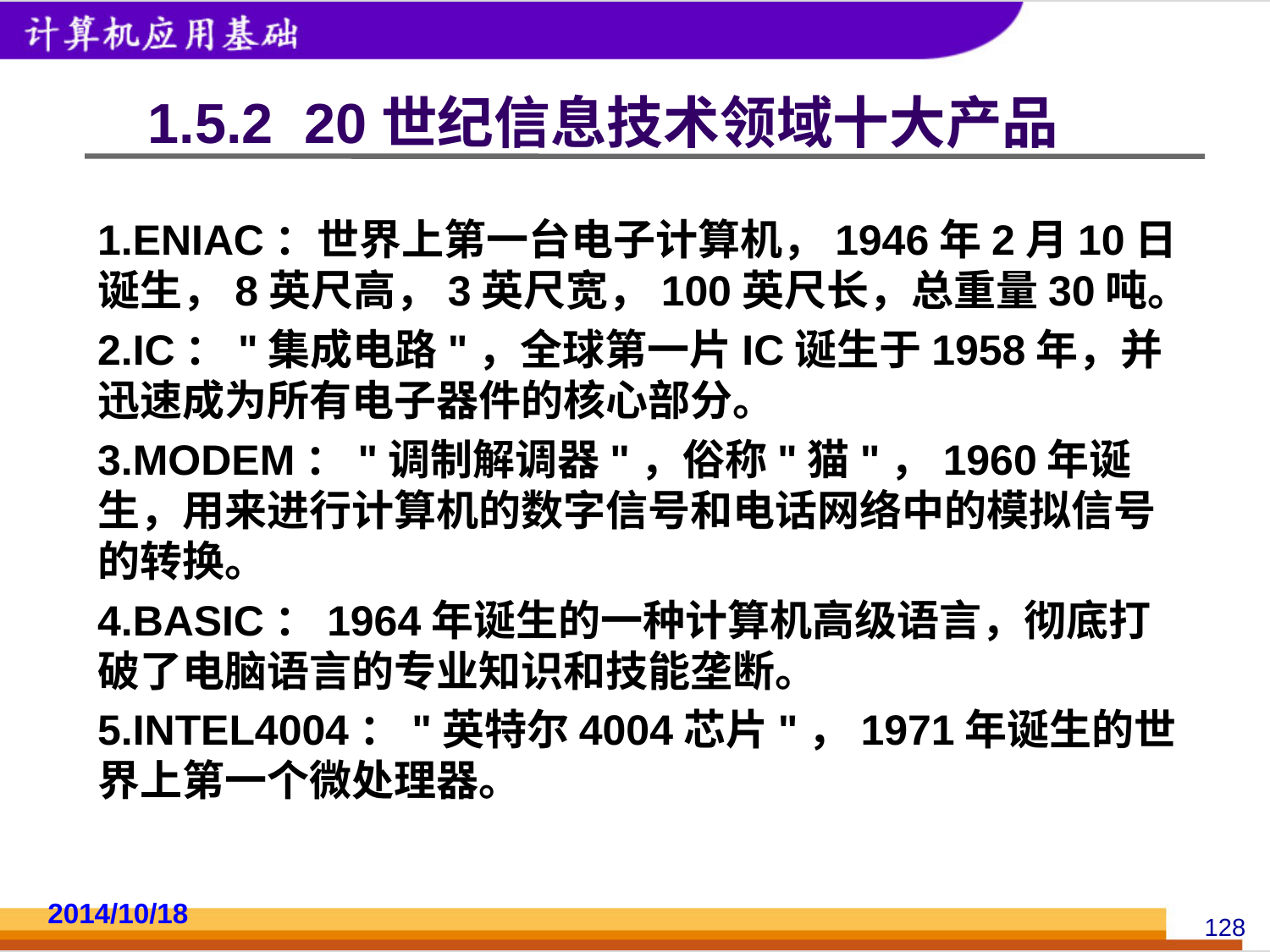

# 1.5.2  20世纪信息技术领域十大产品
1.ENIAC：世界上第一台电子计算机，1946年2月10日诞生，8英尺高，3英尺宽，100英尺长，总重量30吨。
2.IC："集成电路"，全球第一片IC诞生于1958年，并迅速成为所有电子器件的核心部分。
3.MODEM："调制解调器"，俗称"猫"，1960年诞生，用来进行计算机的数字信号和电话网络中的模拟信号的转换。
4.BASIC：1964年诞生的一种计算机高级语言，彻底打破了电脑语言的专业知识和技能垄断。
5.INTEL4004："英特尔4004芯片"，1971年诞生的世界上第一个微处理器。

2014/10/18